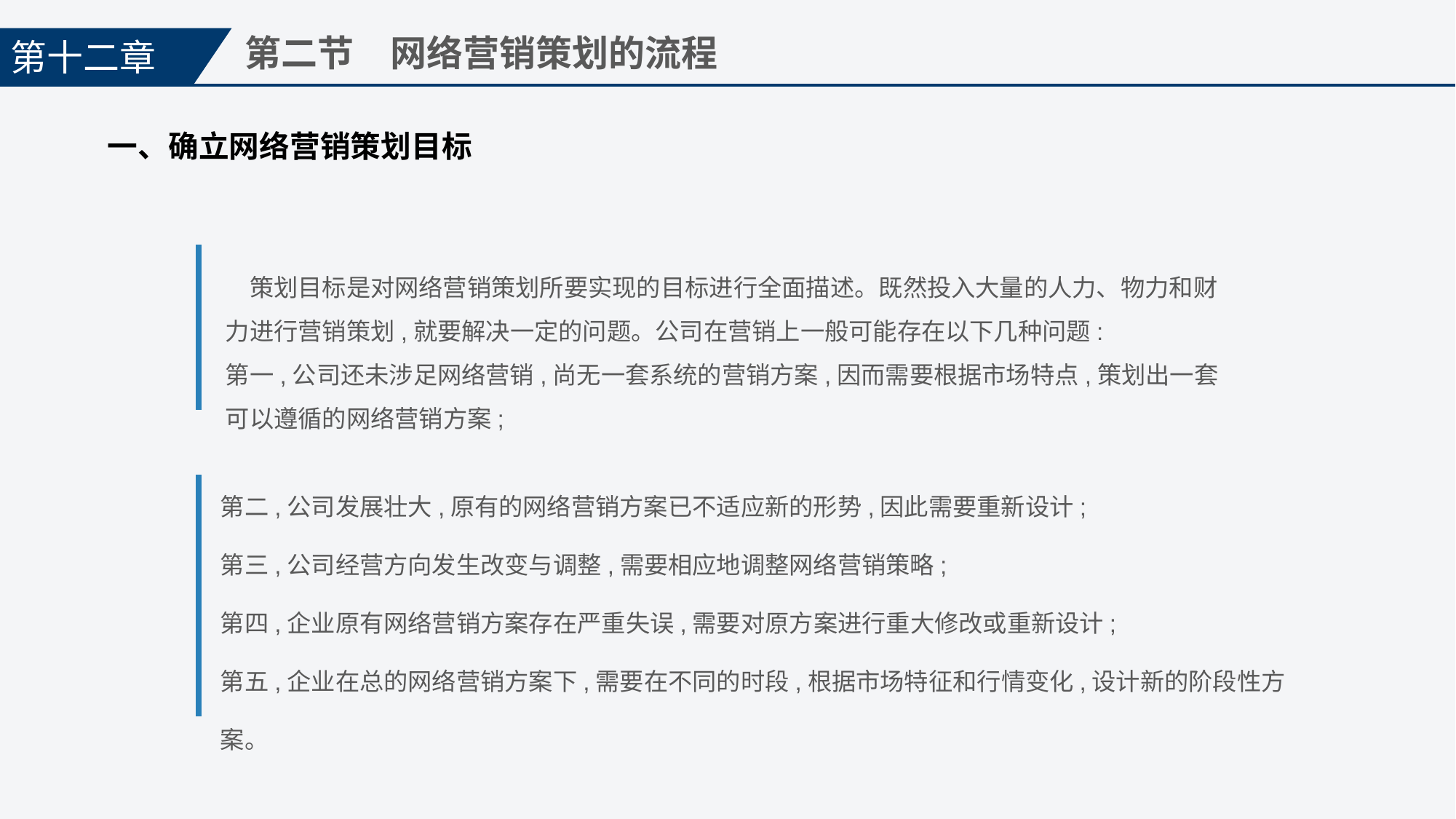

第十二章
第二节　网络营销策划的流程
一、确立网络营销策划目标
　策划目标是对网络营销策划所要实现的目标进行全面描述。既然投入大量的人力、物力和财力进行营销策划,就要解决一定的问题。公司在营销上一般可能存在以下几种问题:
第一,公司还未涉足网络营销,尚无一套系统的营销方案,因而需要根据市场特点,策划出一套可以遵循的网络营销方案;
第二,公司发展壮大,原有的网络营销方案已不适应新的形势,因此需要重新设计;
第三,公司经营方向发生改变与调整,需要相应地调整网络营销策略;
第四,企业原有网络营销方案存在严重失误,需要对原方案进行重大修改或重新设计;
第五,企业在总的网络营销方案下,需要在不同的时段,根据市场特征和行情变化,设计新的阶段性方案。